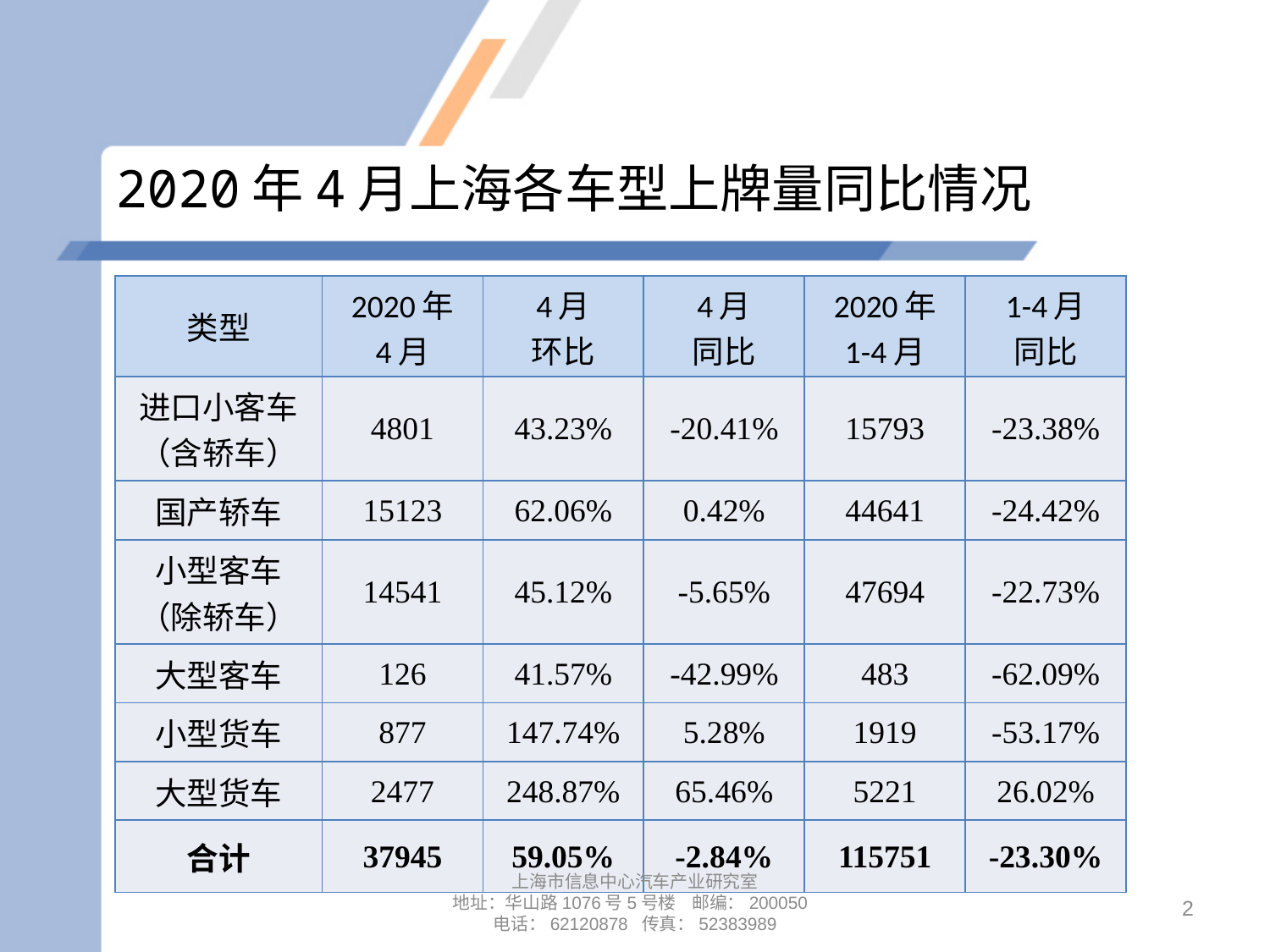

# 2020年4月上海各车型上牌量同比情况

| 类型 | 2020年 4月 | 4月 环比 | 4月 同比 | 2020年 1-4月 | 1-4月 同比 |
| --- | --- | --- | --- | --- | --- |
| 进口小客车 （含轿车） | 4801 | 43.23% | -20.41% | 15793 | -23.38% |
| 国产轿车 | 15123 | 62.06% | 0.42% | 44641 | -24.42% |
| 小型客车 （除轿车） | 14541 | 45.12% | -5.65% | 47694 | -22.73% |
| 大型客车 | 126 | 41.57% | -42.99% | 483 | -62.09% |
| 小型货车 | 877 | 147.74% | 5.28% | 1919 | -53.17% |
| 大型货车 | 2477 | 248.87% | 65.46% | 5221 | 26.02% |
| 合计 | 37945 | 59.05% | -2.84% | 115751 | -23.30% |
上海市信息中心汽车产业研究室
地址：华山路1076号5号楼    邮编：200050
电话：62120878  传真：52383989

2